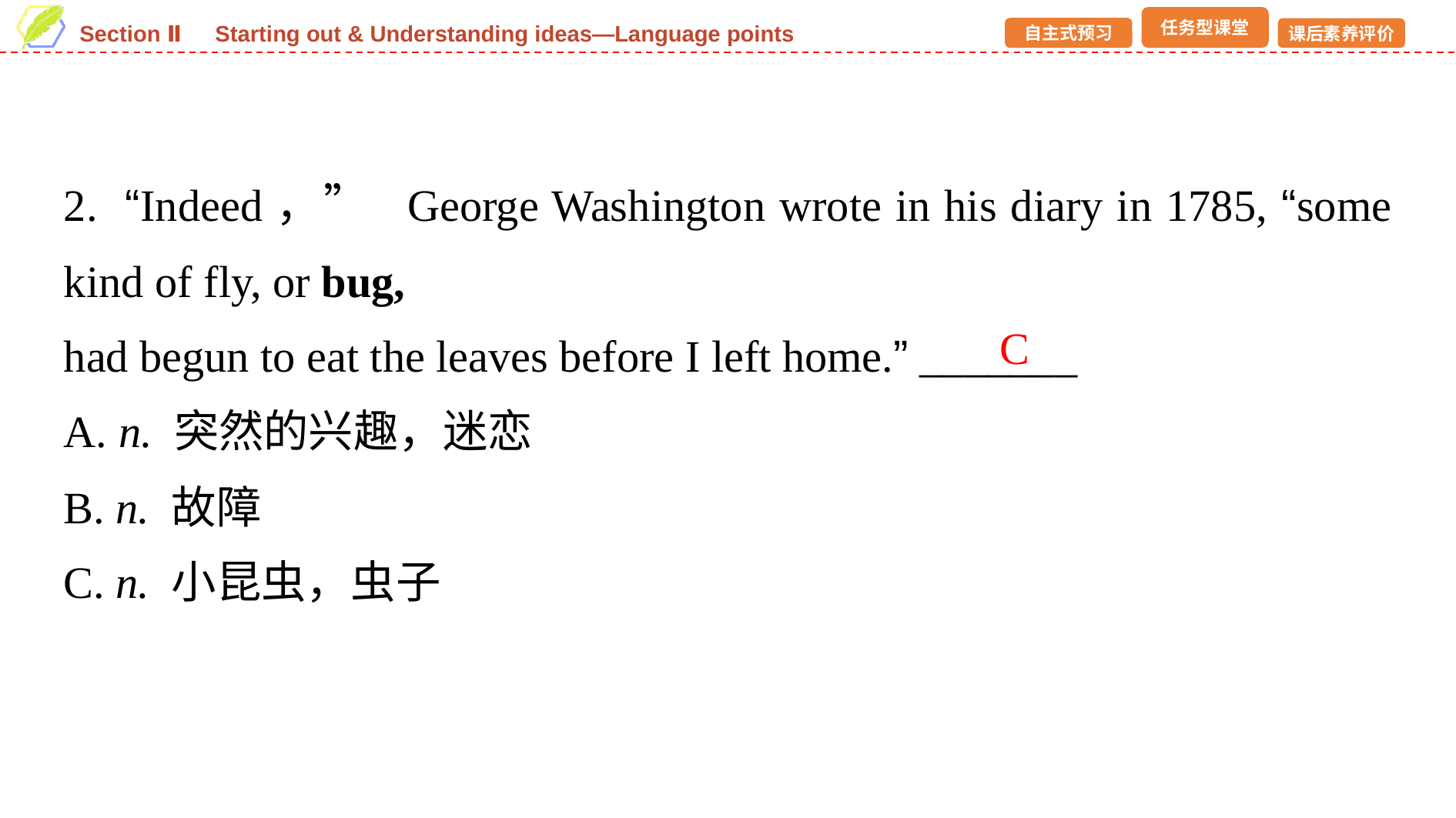

2.  “Indeed，”  George Washington wrote in his diary in 1785, “some kind of fly, or bug,
had begun to eat the leaves before I left home.” _______
A. n. 突然的兴趣，迷恋
B. n. 故障
C. n. 小昆虫，虫子
C